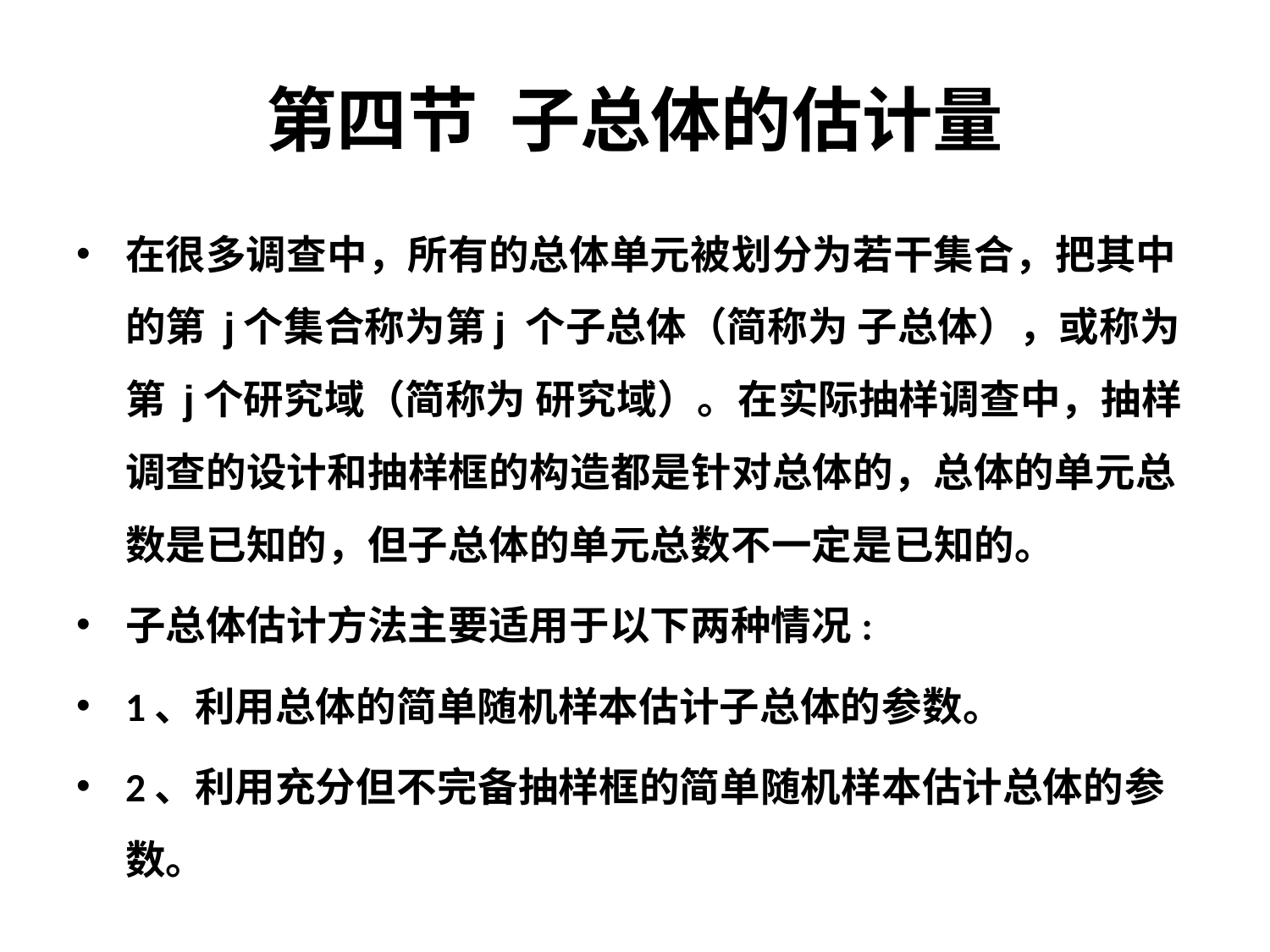

# 第四节  子总体的估计量
在很多调查中，所有的总体单元被划分为若干集合，把其中的第 j个集合称为第j 个子总体（简称为 子总体），或称为第 j个研究域（简称为 研究域）。在实际抽样调查中，抽样调查的设计和抽样框的构造都是针对总体的，总体的单元总数是已知的，但子总体的单元总数不一定是已知的。
子总体估计方法主要适用于以下两种情况:
1、利用总体的简单随机样本估计子总体的参数。
2、利用充分但不完备抽样框的简单随机样本估计总体的参数。